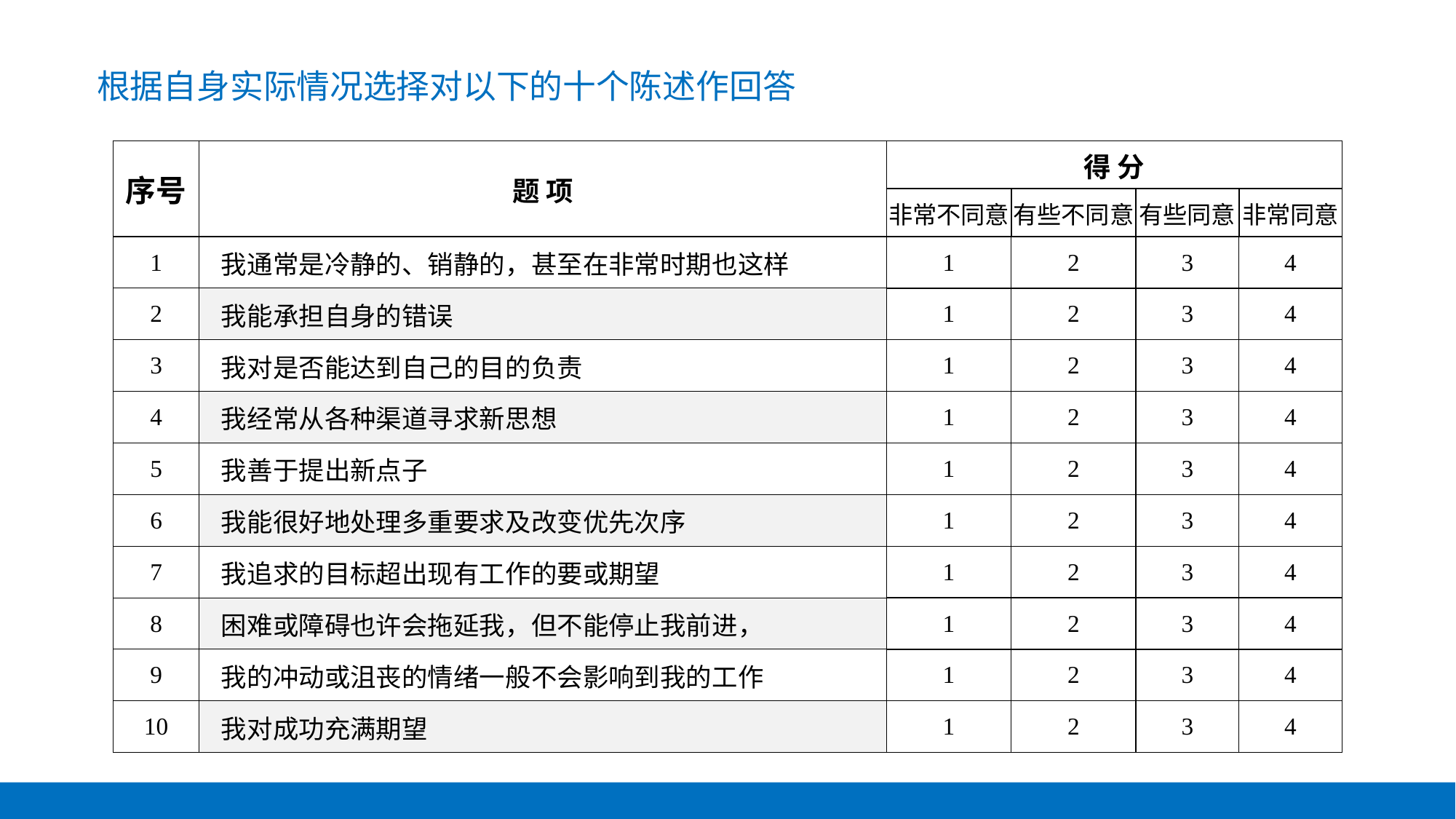

根据自身实际情况选择对以下的十个陈述作回答
| 序号 | 题 项 | 得 分 |  |  |  |
| --- | --- | --- | --- | --- | --- |
|  |  | 非常不同意 | 有些不同意 | 有些同意 | 非常同意 |
| 1 | 我通常是冷静的、销静的，甚至在非常时期也这样 | 1 | 2 | 3 | 4 |
| 2 | 我能承担自身的错误 | 1 | 2 | 3 | 4 |
| 3 | 我对是否能达到自己的目的负责 | 1 | 2 | 3 | 4 |
| 4 | 我经常从各种渠道寻求新思想 | 1 | 2 | 3 | 4 |
| 5 | 我善于提出新点子 | 1 | 2 | 3 | 4 |
| 6 | 我能很好地处理多重要求及改变优先次序 | 1 | 2 | 3 | 4 |
| 7 | 我追求的目标超出现有工作的要或期望 | 1 | 2 | 3 | 4 |
| 8 | 困难或障碍也许会拖延我，但不能停止我前进， | 1 | 2 | 3 | 4 |
| 9 | 我的冲动或沮丧的情绪一般不会影响到我的工作 | 1 | 2 | 3 | 4 |
| 10 | 我对成功充满期望 | 1 | 2 | 3 | 4 |